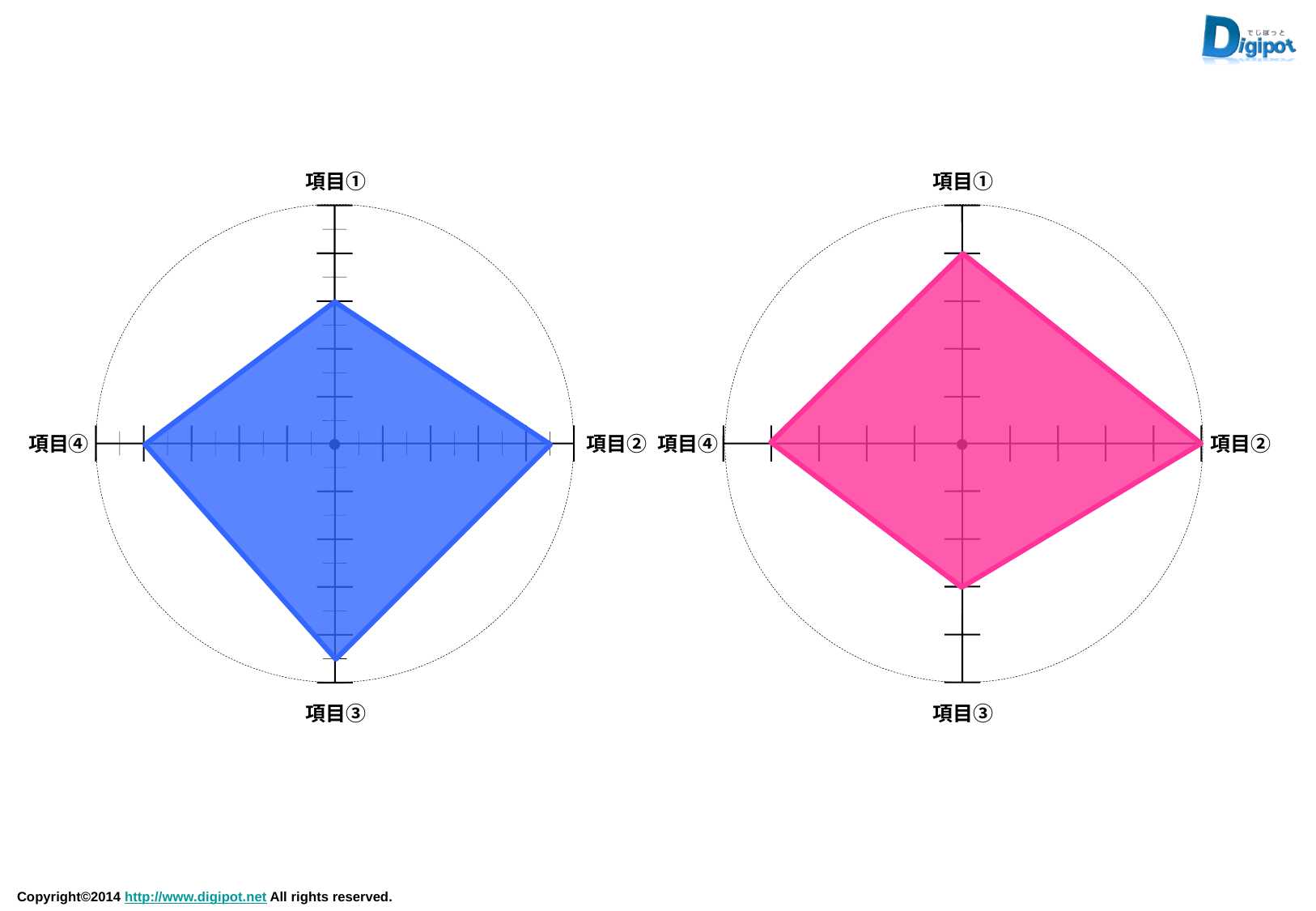

項目①
項目①

項目④
項目②
項目④
項目②
項目③
項目③